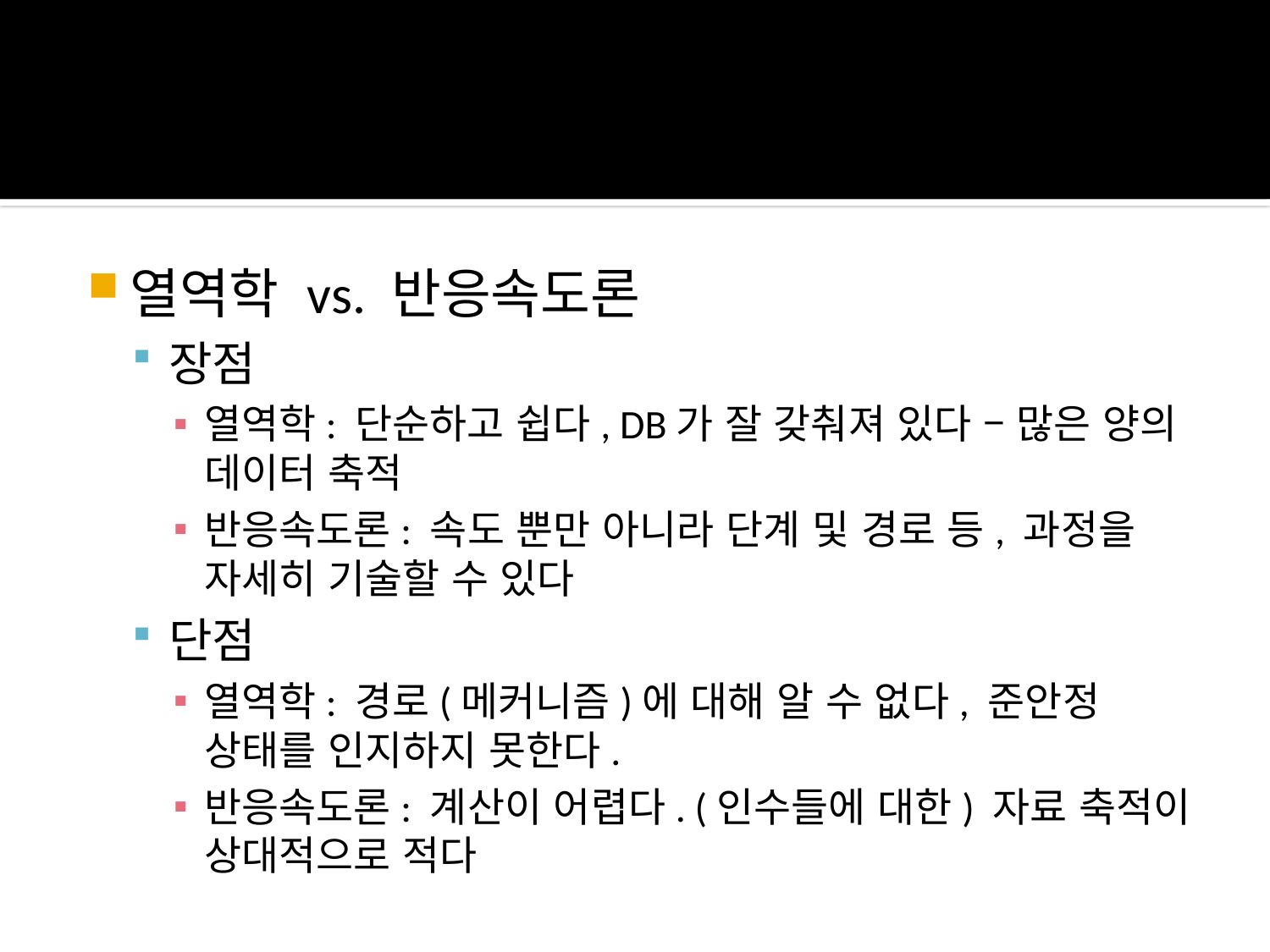

열역학 vs. 반응속도론
장점
열역학: 단순하고 쉽다, DB가 잘 갖춰져 있다 – 많은 양의 데이터 축적
반응속도론: 속도 뿐만 아니라 단계 및 경로 등, 과정을 자세히 기술할 수 있다
단점
열역학: 경로(메커니즘)에 대해 알 수 없다, 준안정 상태를 인지하지 못한다.
반응속도론: 계산이 어렵다. (인수들에 대한) 자료 축적이 상대적으로 적다